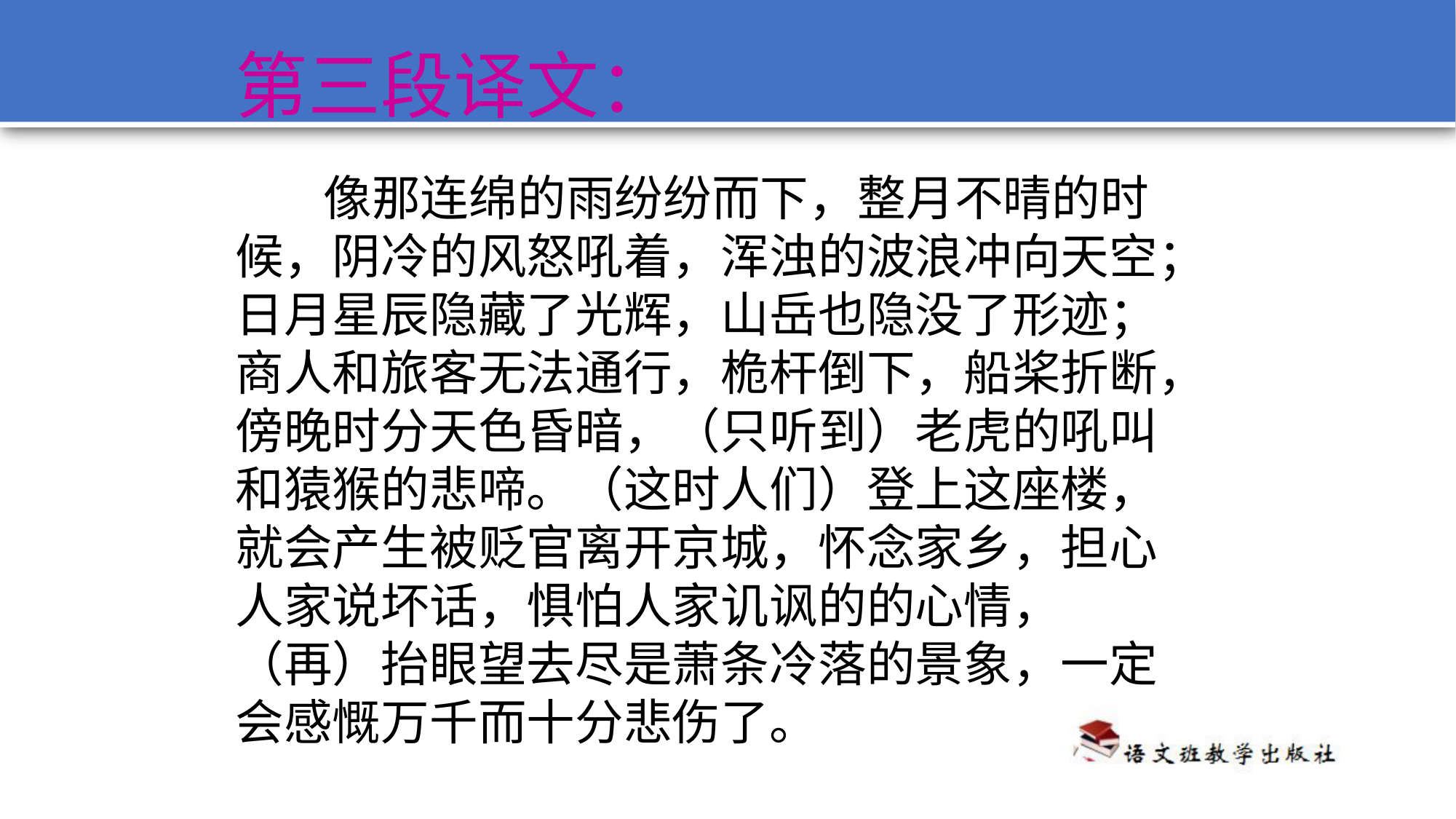

第三段译文：
       像那连绵的雨纷纷而下，整月不晴的时候，阴冷的风怒吼着，浑浊的波浪冲向天空；日月星辰隐藏了光辉，山岳也隐没了形迹；商人和旅客无法通行，桅杆倒下，船桨折断，傍晚时分天色昏暗，（只听到）老虎的吼叫和猿猴的悲啼。（这时人们）登上这座楼，就会产生被贬官离开京城，怀念家乡，担心人家说坏话，惧怕人家讥讽的的心情，（再）抬眼望去尽是萧条冷落的景象，一定会感慨万千而十分悲伤了。